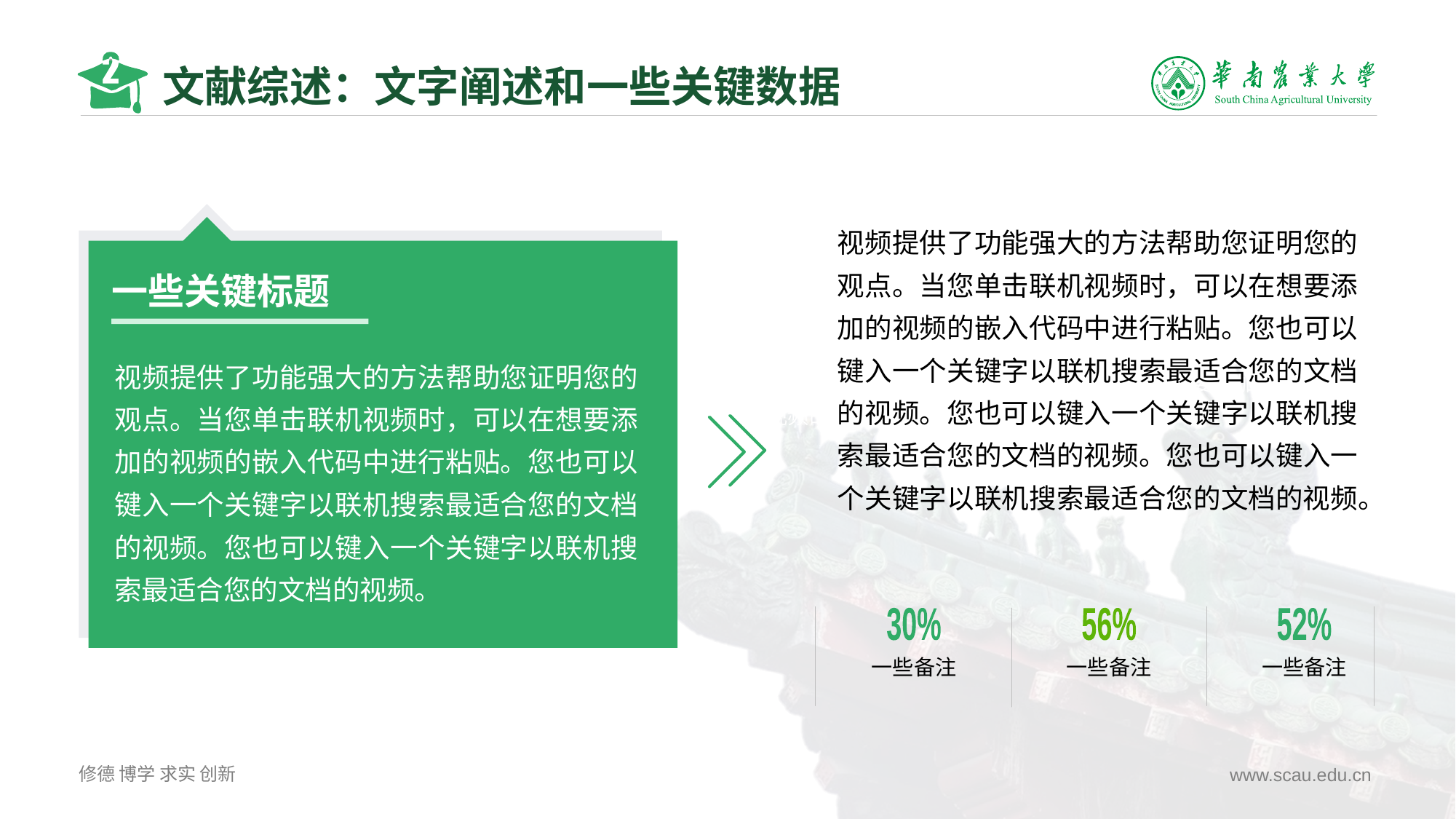

# 文献综述：文字阐述和一些关键数据
视频提供了功能强大的方法帮助您证明您的观点。当您单击联机视频时，可以在想要添加的视频的嵌入代码中进行粘贴。您也可以键入一个关键字以联机搜索最适合您的文档的视频。您也可以键入一个关键字以联机搜索最适合您的文档的视频。您也可以键入一个关键字以联机搜索最适合您的文档的视频。
视频提供了功能强大的方法帮助您证明您的观点。当您单击联机视频时，可以在想要添加的视频的嵌入代码中进行粘贴。您也可以键入一个关键字以联机搜索最适合您的文档的视频。视频提供了功能强大的方法帮助您证明您的观点。当您单击联机视频时，可以在想要添加的视频的嵌入代码中进行粘贴。
一些关键标题
视频提供了功能强大的方法帮助您证明您的观点。当您单击联机视频时，可以在想要添加的视频的嵌入代码中进行粘贴。您也可以键入一个关键字以联机搜索最适合您的文档的视频。您也可以键入一个关键字以联机搜索最适合您的文档的视频。

30%
一些备注
56%
一些备注
52%
一些备注